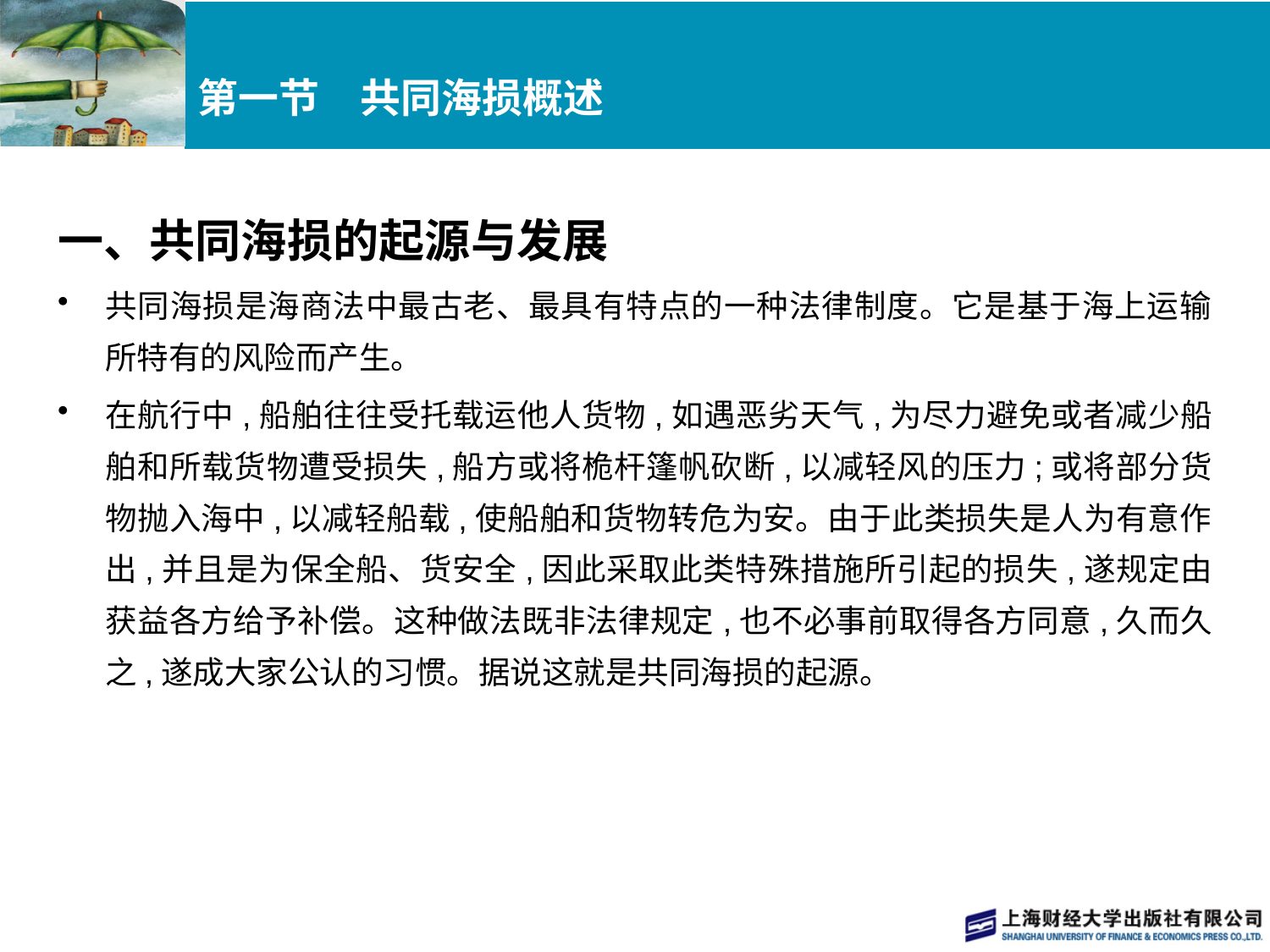

# 第一节　共同海损概述
一、共同海损的起源与发展
共同海损是海商法中最古老、最具有特点的一种法律制度。它是基于海上运输所特有的风险而产生。
在航行中,船舶往往受托载运他人货物,如遇恶劣天气,为尽力避免或者减少船舶和所载货物遭受损失,船方或将桅杆篷帆砍断,以减轻风的压力;或将部分货物抛入海中,以减轻船载,使船舶和货物转危为安。由于此类损失是人为有意作出,并且是为保全船、货安全,因此采取此类特殊措施所引起的损失,遂规定由获益各方给予补偿。这种做法既非法律规定,也不必事前取得各方同意,久而久之,遂成大家公认的习惯。据说这就是共同海损的起源。